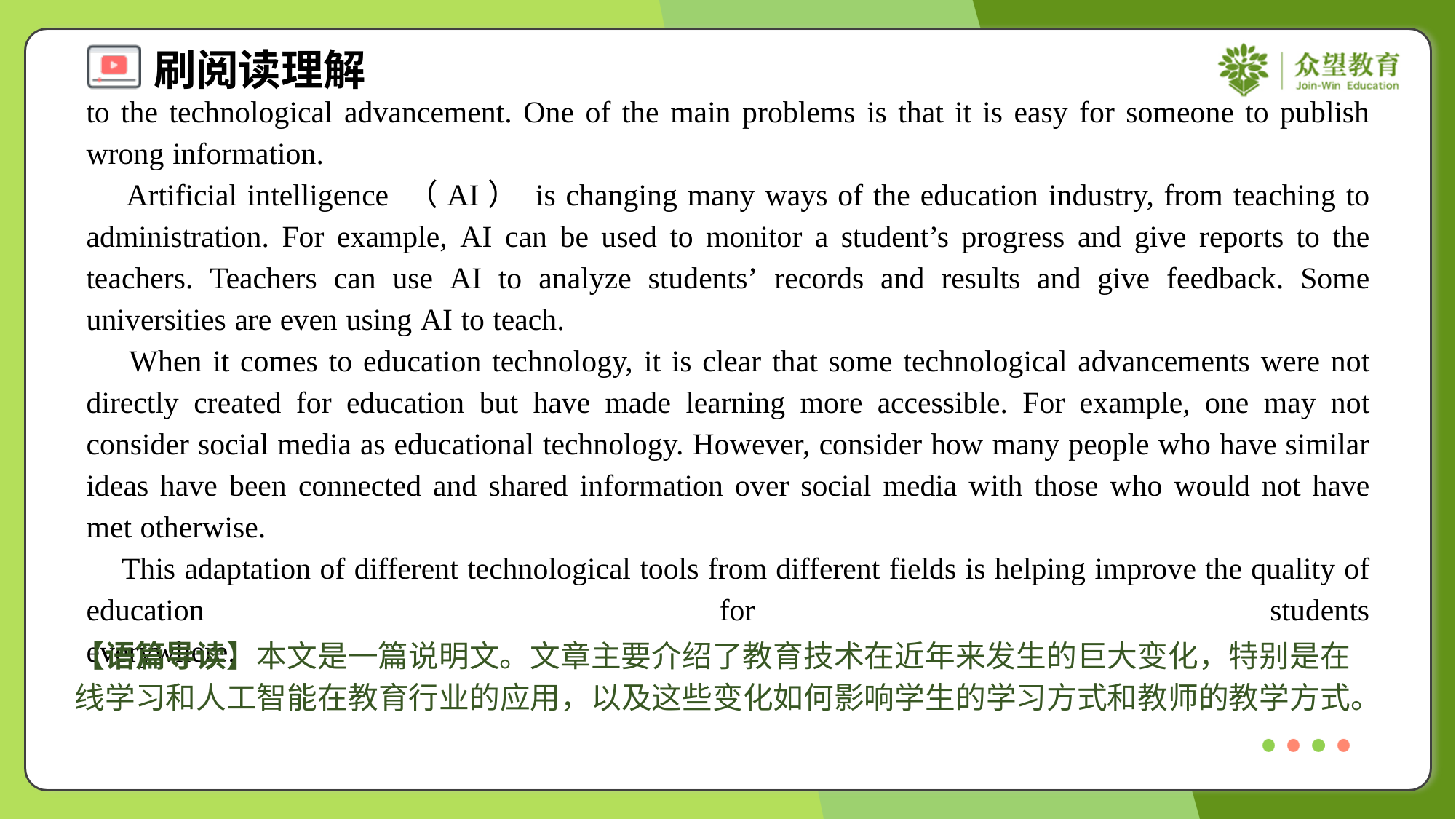

to the technological advancement. One of the main problems is that it is easy for someone to publish wrong information.
    Artificial intelligence （AI） is changing many ways of the education industry, from teaching to administration. For example, AI can be used to monitor a student’s progress and give reports to the teachers. Teachers can use AI to analyze students’ records and results and give feedback. Some universities are even using AI to teach.
    When it comes to education technology, it is clear that some technological advancements were not directly created for education but have made learning more accessible. For example, one may not consider social media as educational technology. However, consider how many people who have similar ideas have been connected and shared information over social media with those who would not have met otherwise.
    This adaptation of different technological tools from different fields is helping improve the quality of education for students everywhere.#1.1.6
【语篇导读】本文是一篇说明文。文章主要介绍了教育技术在近年来发生的巨大变化，特别是在线学习和人工智能在教育行业的应用，以及这些变化如何影响学生的学习方式和教师的教学方式。